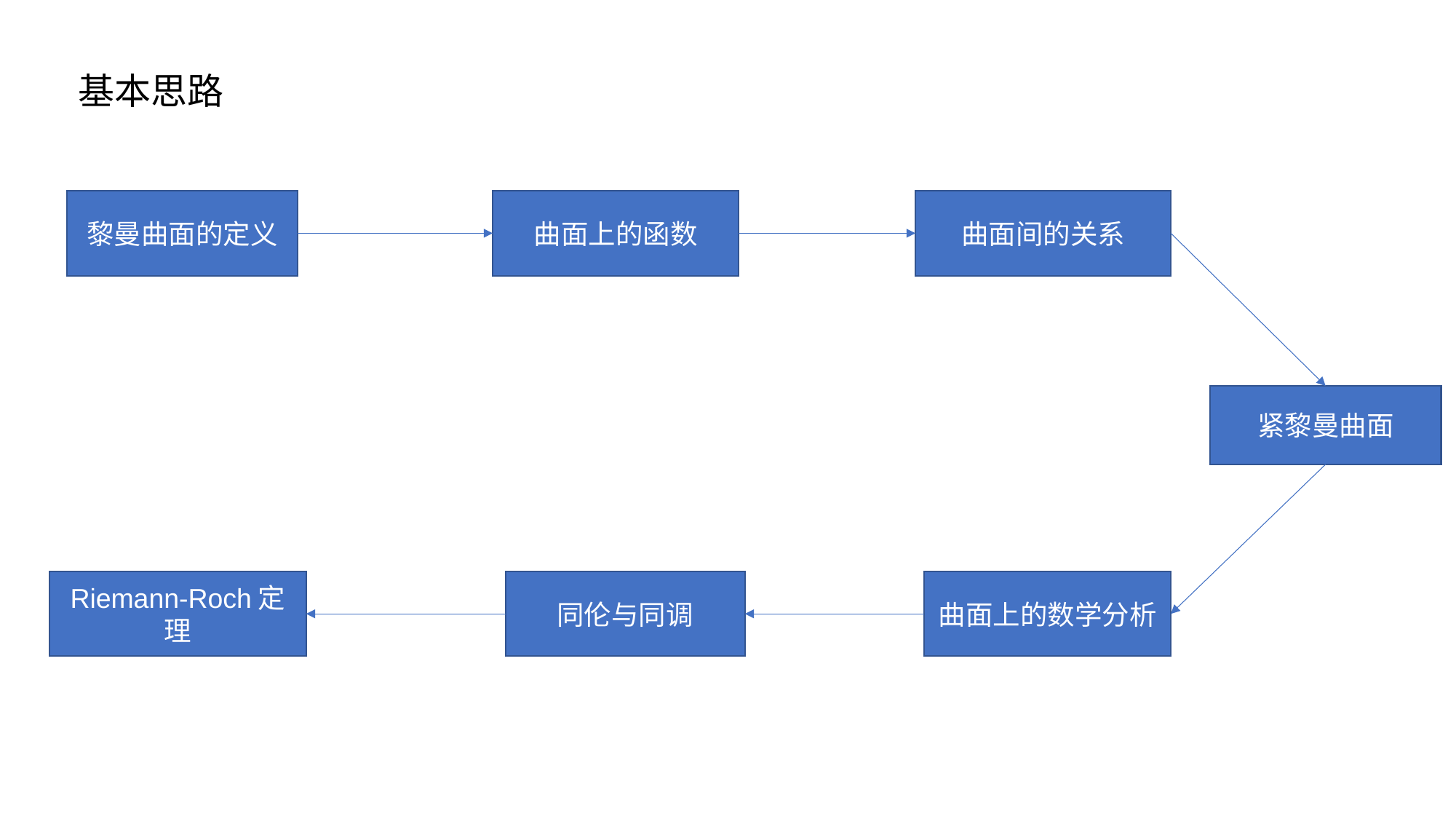

基本思路
黎曼曲面的定义
曲面上的函数
曲面间的关系
紧黎曼曲面
Riemann-Roch定理
曲面上的数学分析
同伦与同调